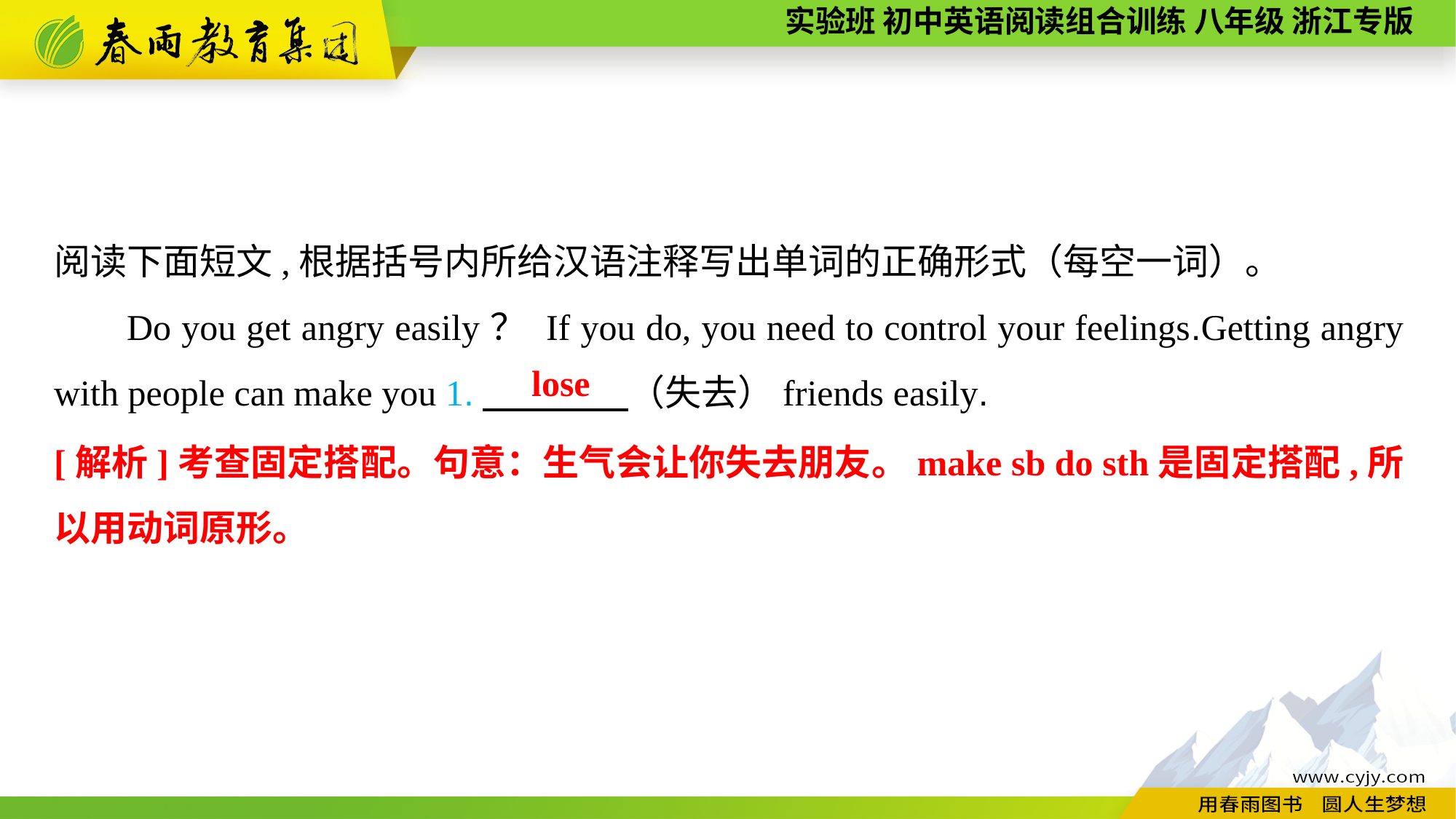

阅读下面短文,根据括号内所给汉语注释写出单词的正确形式（每空一词）。
Do you get angry easily？ If you do, you need to control your feelings.Getting angry with people can make you 1.　　　　（失去）friends easily.
lose
[解析]考查固定搭配。句意：生气会让你失去朋友。make sb do sth是固定搭配,所以用动词原形。